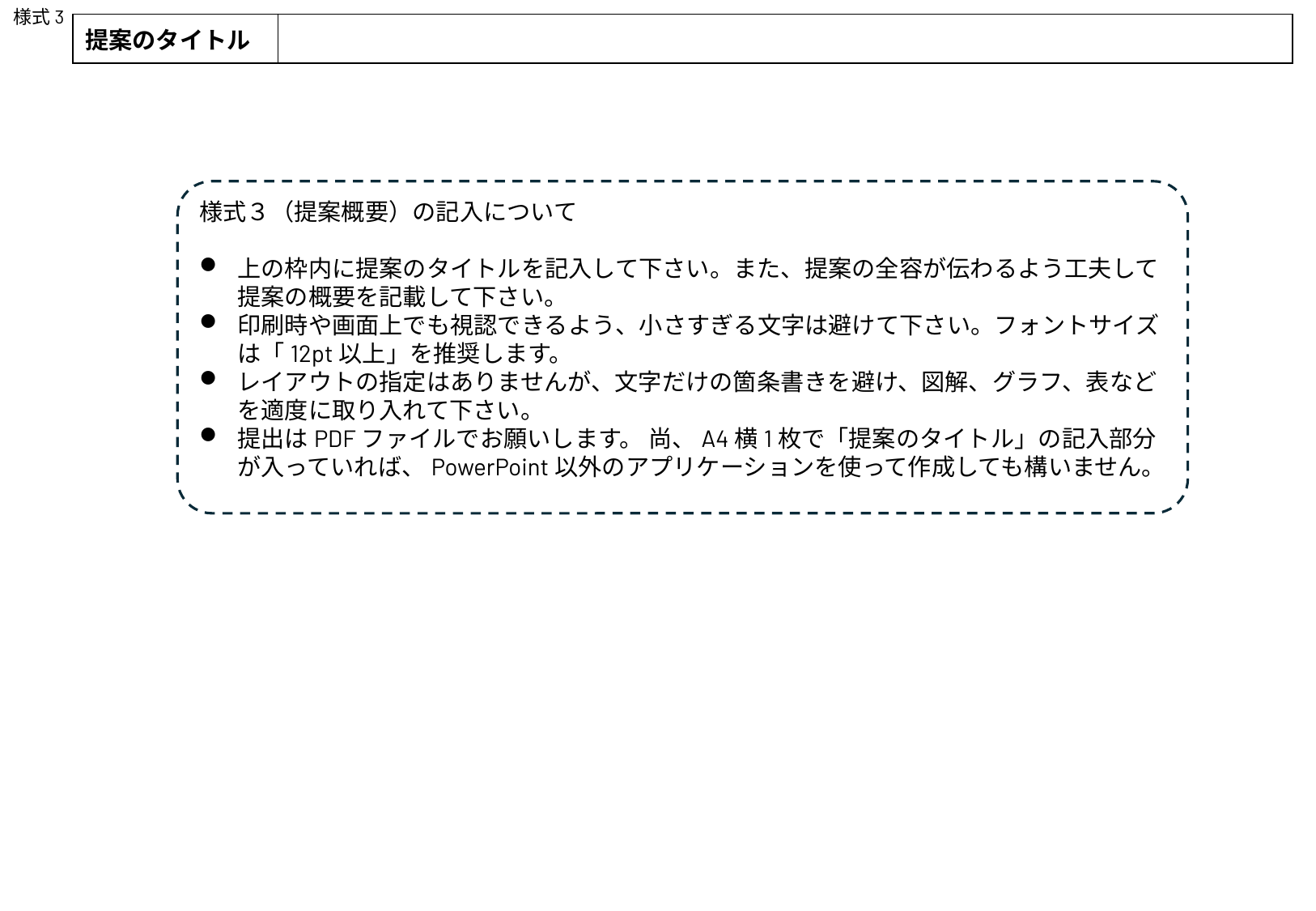

| 提案のタイトル |  |
| --- | --- |
様式３（提案概要）の記入について

上の枠内に提案のタイトルを記入して下さい。また、提案の全容が伝わるよう工夫して提案の概要を記載して下さい。
印刷時や画面上でも視認できるよう、小さすぎる文字は避けて下さい。フォントサイズは「12pt以上」を推奨します。
レイアウトの指定はありませんが、文字だけの箇条書きを避け、図解、グラフ、表などを適度に取り入れて下さい。
提出はPDFファイルでお願いします。 尚、A4横1枚で「提案のタイトル」の記入部分が入っていれば、PowerPoint以外のアプリケーションを使って作成しても構いません。